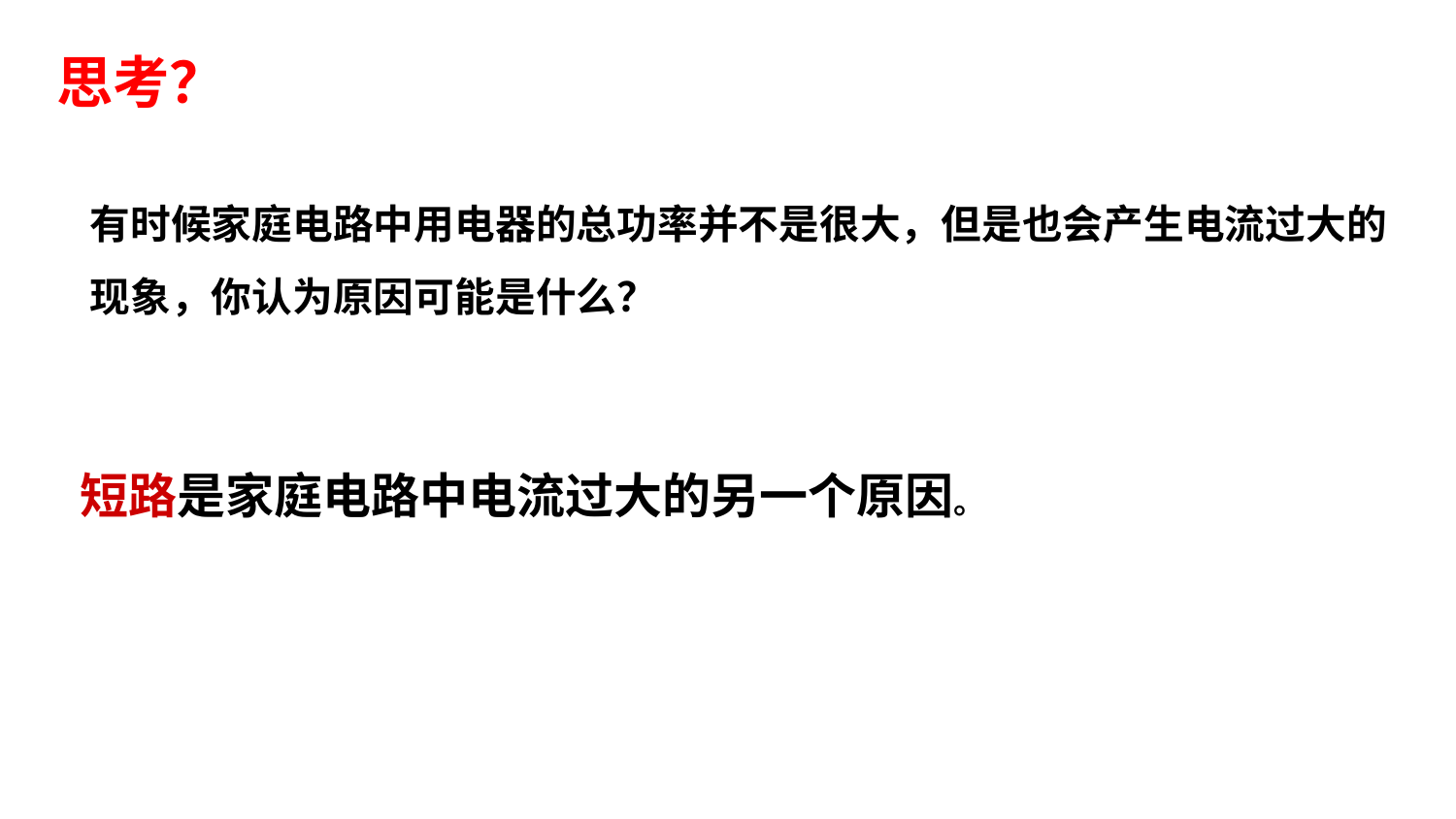

思考？
有时候家庭电路中用电器的总功率并不是很大，但是也会产生电流过大的现象，你认为原因可能是什么？

短路是家庭电路中电流过大的另一个原因。